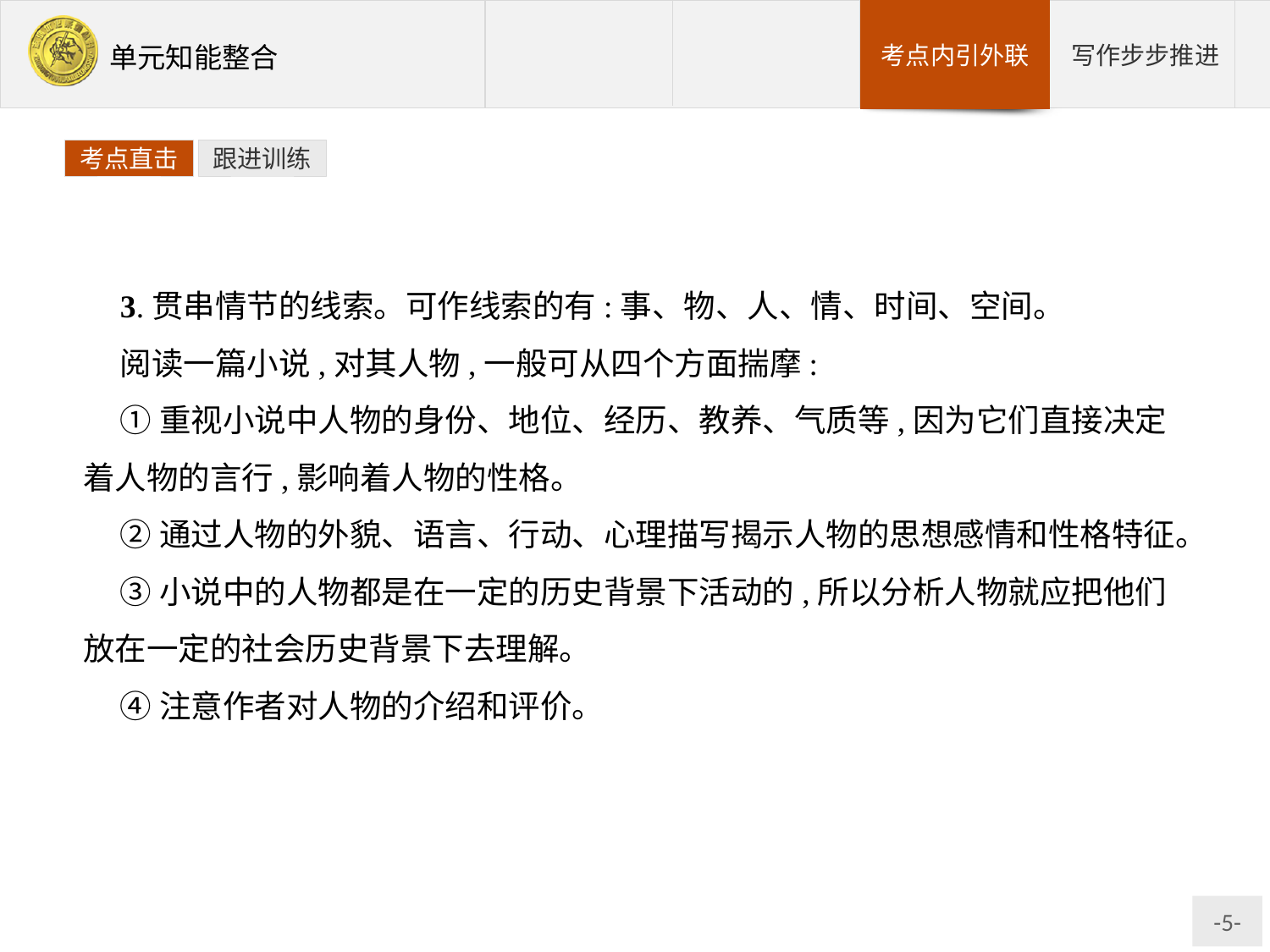

考点直击
跟进训练
3.贯串情节的线索。可作线索的有:事、物、人、情、时间、空间。
阅读一篇小说,对其人物,一般可从四个方面揣摩:
①重视小说中人物的身份、地位、经历、教养、气质等,因为它们直接决定着人物的言行,影响着人物的性格。
②通过人物的外貌、语言、行动、心理描写揭示人物的思想感情和性格特征。
③小说中的人物都是在一定的历史背景下活动的,所以分析人物就应把他们放在一定的社会历史背景下去理解。
④注意作者对人物的介绍和评价。